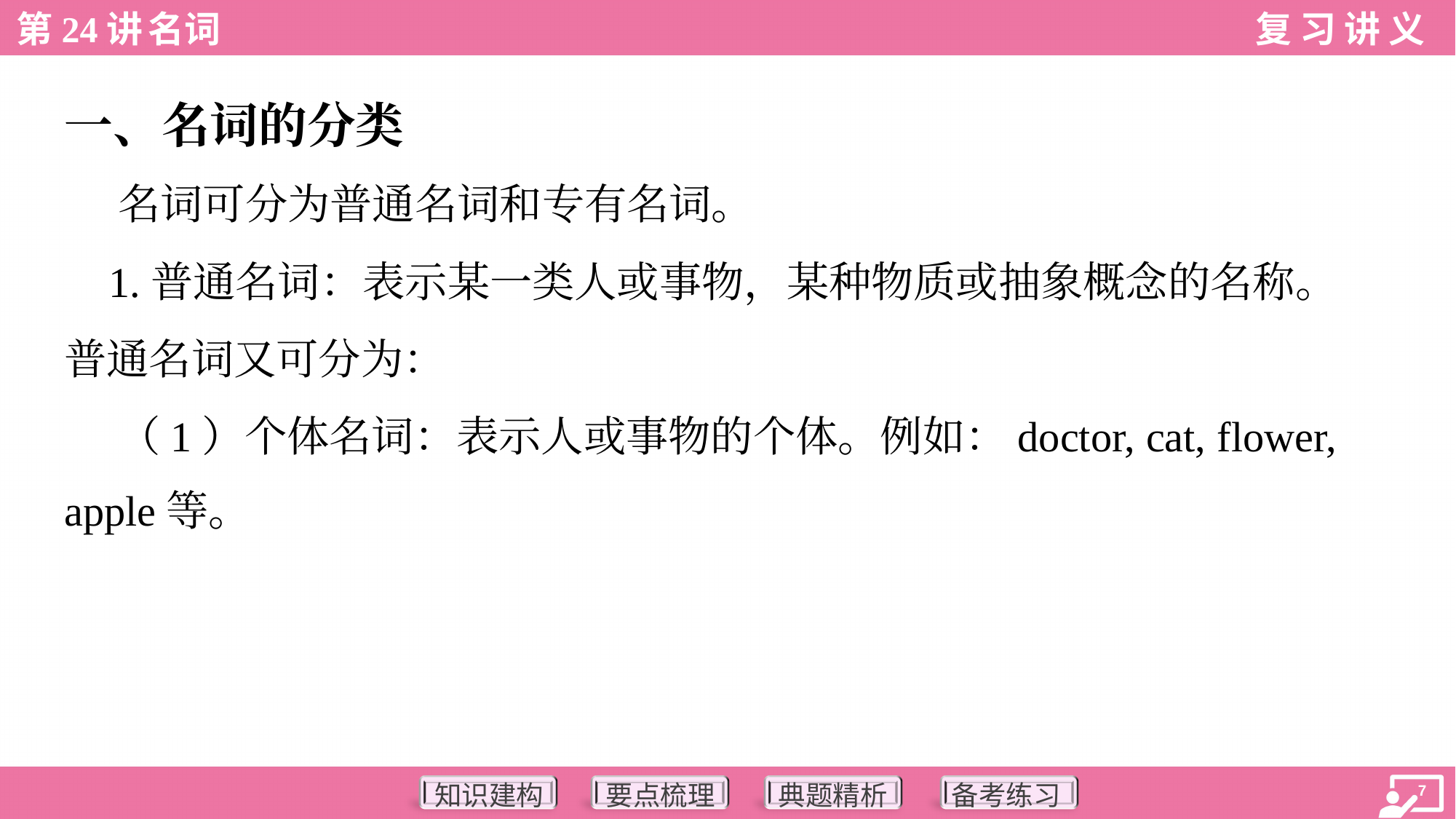

一、名词的分类
    名词可分为普通名词和专有名词。
    1.普通名词：表示某一类人或事物，某种物质或抽象概念的名称。
普通名词又可分为：
    （1）个体名词：表示人或事物的个体。例如：doctor, cat, flower,
apple等。